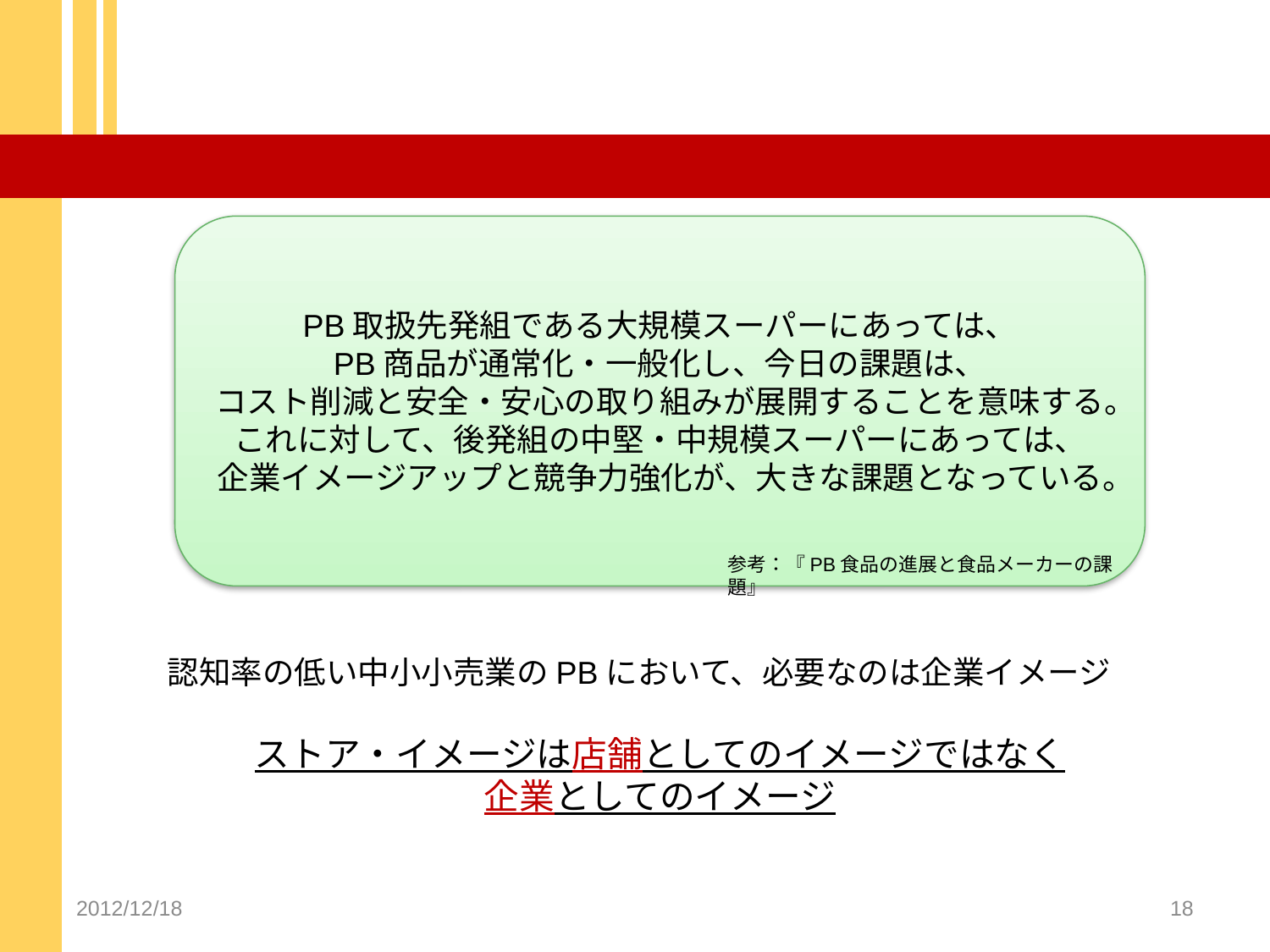

#

PB取扱先発組である大規模スーパーにあっては、
PB商品が通常化・一般化し、今日の課題は、
コスト削減と安全・安心の取り組みが展開することを意味する。
これに対して、後発組の中堅・中規模スーパーにあっては、
企業イメージアップと競争力強化が、大きな課題となっている。
参考：『PB食品の進展と食品メーカーの課題』
認知率の低い中小小売業のPBにおいて、必要なのは企業イメージ
ストア・イメージは店舗としてのイメージではなく
企業としてのイメージ
2012/12/18
18